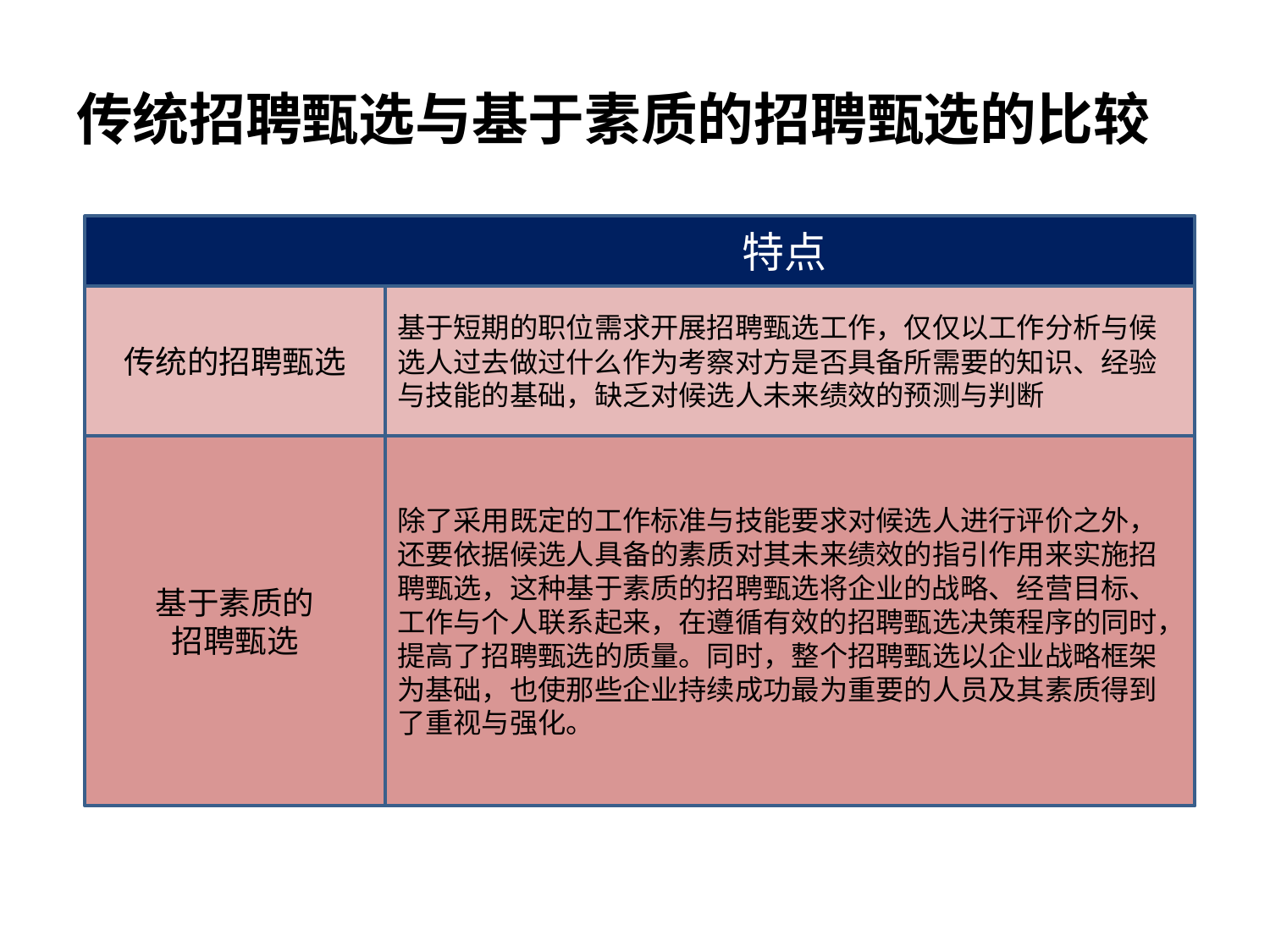

# 传统招聘甄选与基于素质的招聘甄选的比较
                                       特点

传统的招聘甄选
基于短期的职位需求开展招聘甄选工作，仅仅以工作分析与候选人过去做过什么作为考察对方是否具备所需要的知识、经验与技能的基础，缺乏对候选人未来绩效的预测与判断
基于素质的
招聘甄选
除了采用既定的工作标准与技能要求对候选人进行评价之外，还要依据候选人具备的素质对其未来绩效的指引作用来实施招聘甄选，这种基于素质的招聘甄选将企业的战略、经营目标、工作与个人联系起来，在遵循有效的招聘甄选决策程序的同时，提高了招聘甄选的质量。同时，整个招聘甄选以企业战略框架为基础，也使那些企业持续成功最为重要的人员及其素质得到了重视与强化。